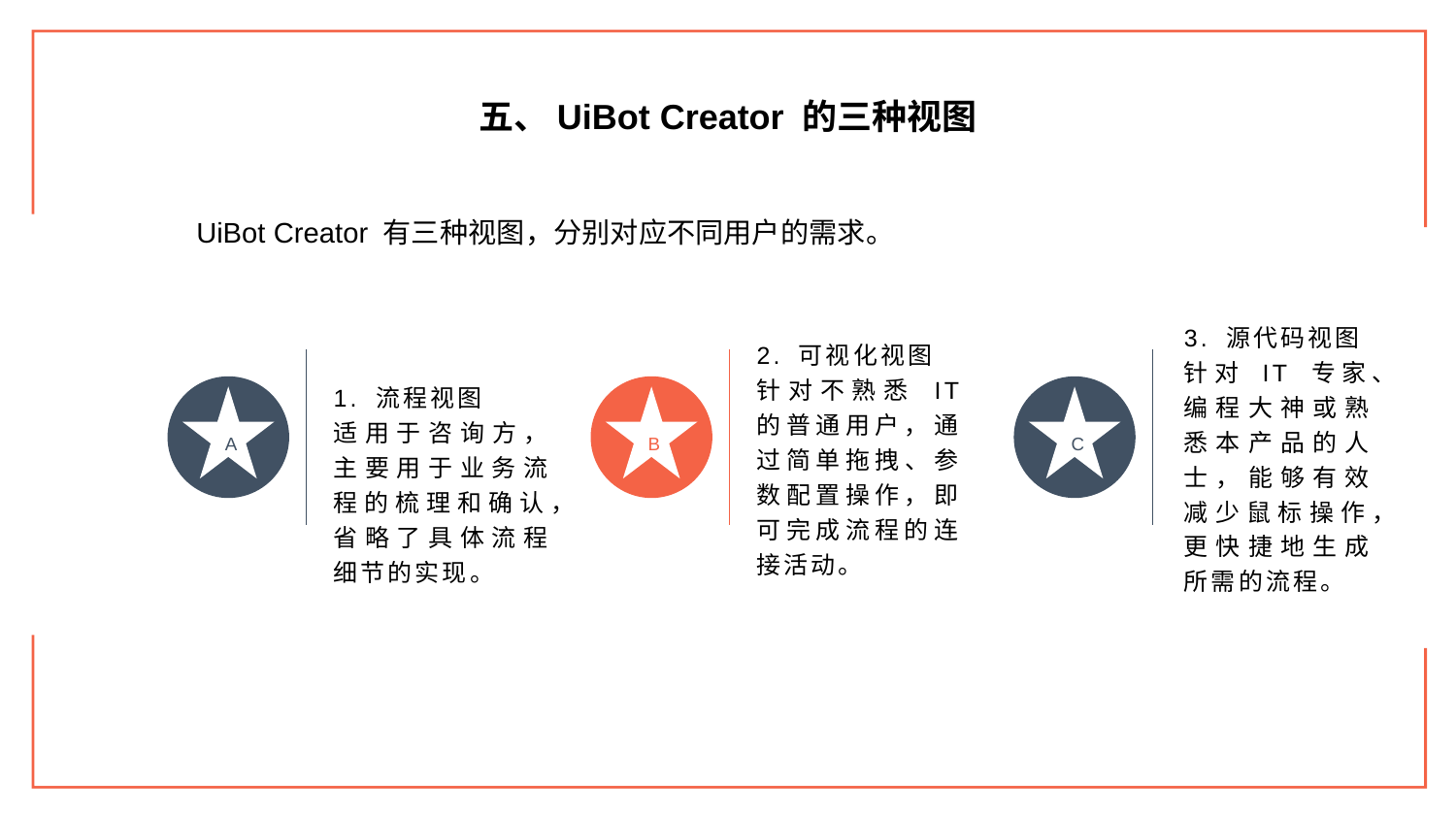

五、UiBot Creator 的三种视图
UiBot Creator 有三种视图，分别对应不同用户的需求。
1. 流程视图
适用于咨询方，主要用于业务流程的梳理和确认，省略了具体流程细节的实现。
2. 可视化视图
针对不熟悉 IT 的普通用户，通过简单拖拽、参数配置操作，即可完成流程的连接活动。

3. 源代码视图
针对 IT 专家、编程大神或熟悉本产品的人士，能够有效减少鼠标操作，更快捷地生成所需的流程。
A
B
C